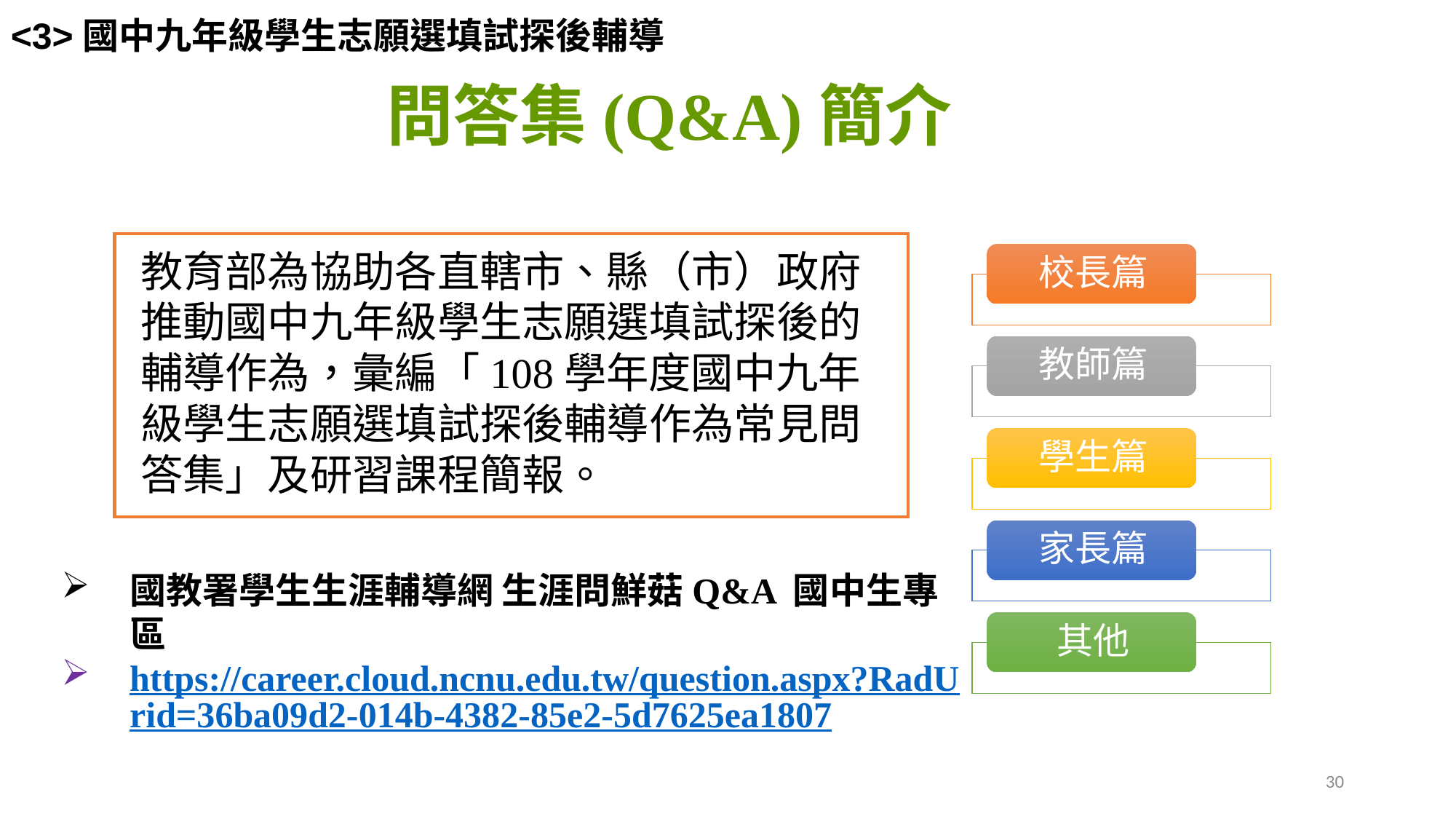

<3>國中九年級學生志願選填試探後輔導
問答集(Q&A)簡介
校長篇
教師篇
學生篇
家長篇
其他
教育部為協助各直轄市、縣（市）政府推動國中九年級學生志願選填試探後的輔導作為，彙編「108學年度國中九年級學生志願選填試探後輔導作為常見問答集」及研習課程簡報。

國教署學生生涯輔導網 生涯問鮮菇Q&A 國中生專區
https://career.cloud.ncnu.edu.tw/question.aspx?RadUrid=36ba09d2-014b-4382-85e2-5d7625ea1807
30